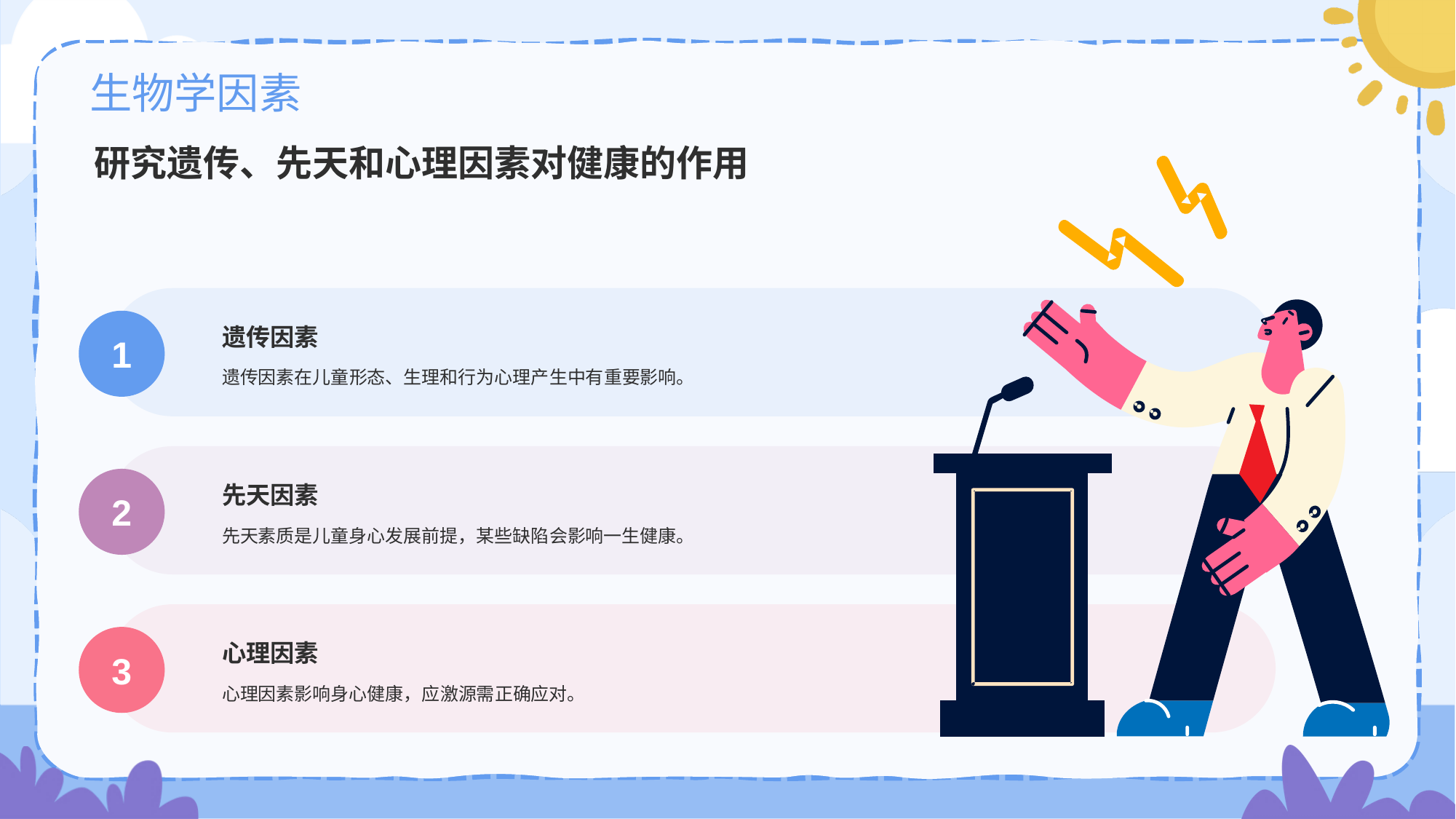

# 生物学因素
研究遗传、先天和心理因素对健康的作用

遗传因素
1
遗传因素在儿童形态、生理和行为心理产生中有重要影响。

先天因素
2
先天素质是儿童身心发展前提，某些缺陷会影响一生健康。

心理因素
3
心理因素影响身心健康，应激源需正确应对。